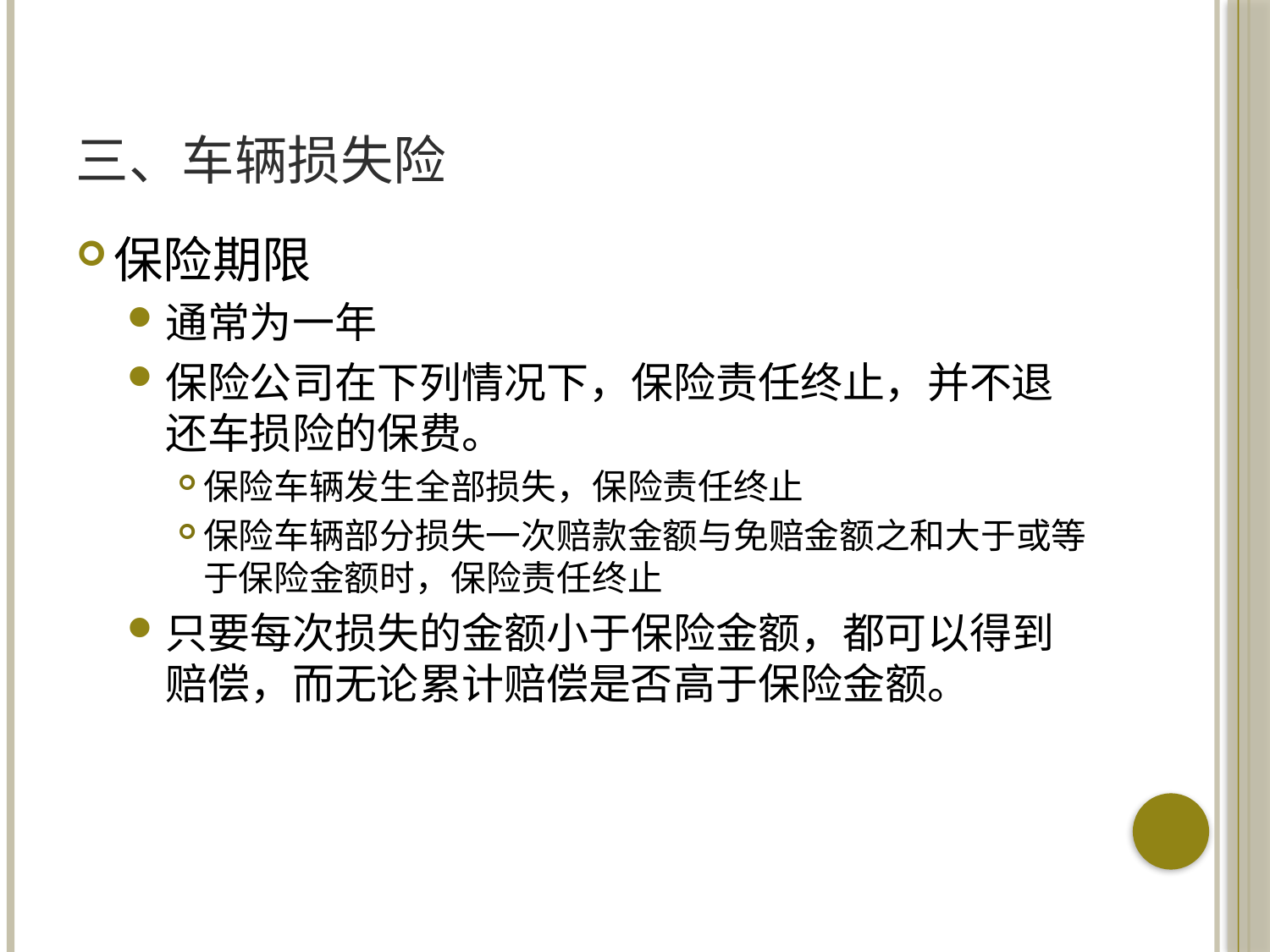

# 三、车辆损失险
保险期限
通常为一年
保险公司在下列情况下，保险责任终止，并不退还车损险的保费。
保险车辆发生全部损失，保险责任终止
保险车辆部分损失一次赔款金额与免赔金额之和大于或等于保险金额时，保险责任终止
只要每次损失的金额小于保险金额，都可以得到赔偿，而无论累计赔偿是否高于保险金额。